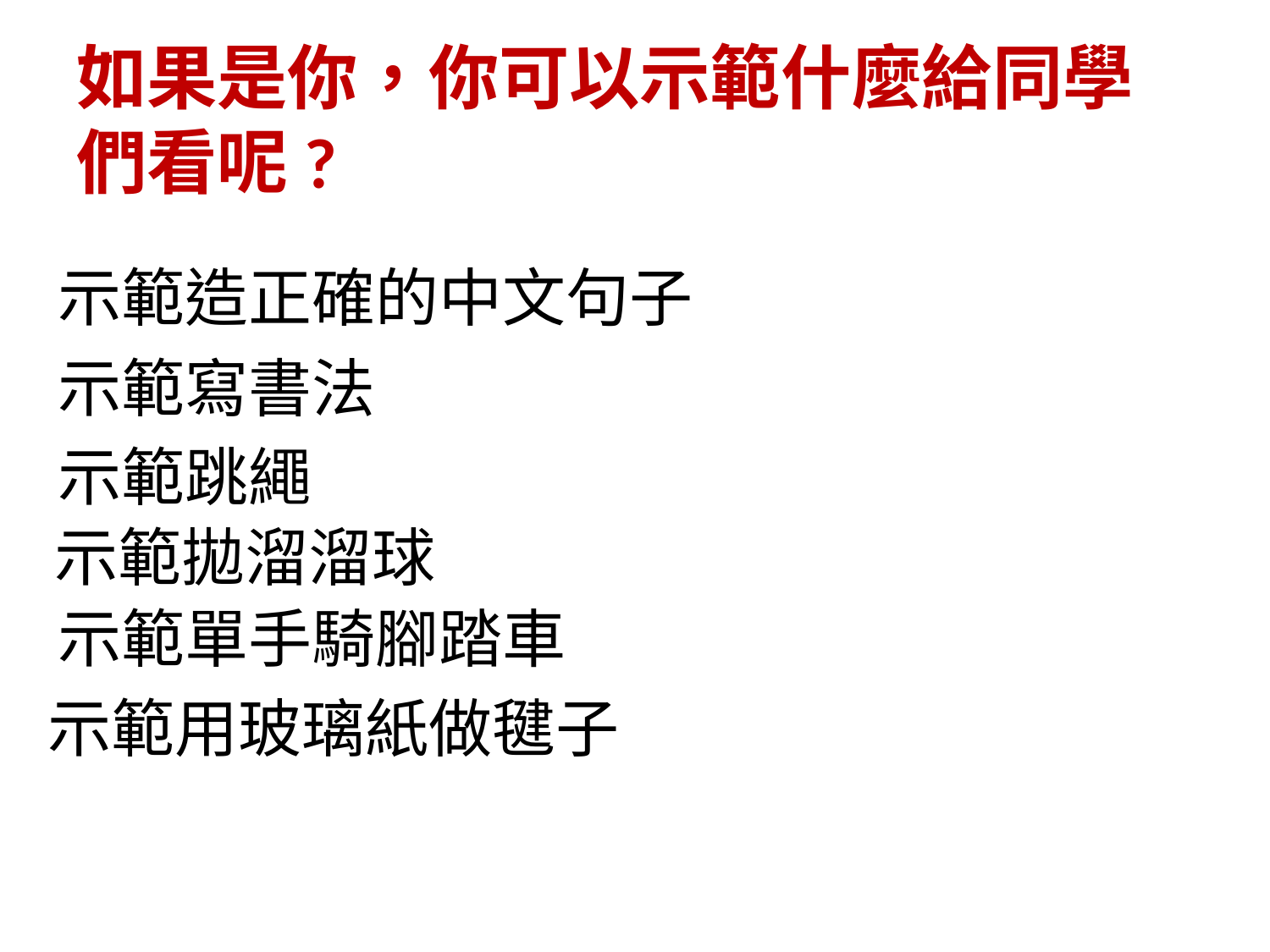

# 如果是你，你可以示範什麼給同學們看呢?
示範造正確的中文句子
示範寫書法
示範跳繩
示範拋溜溜球
示範單手騎腳踏車
示範用玻璃紙做毽子